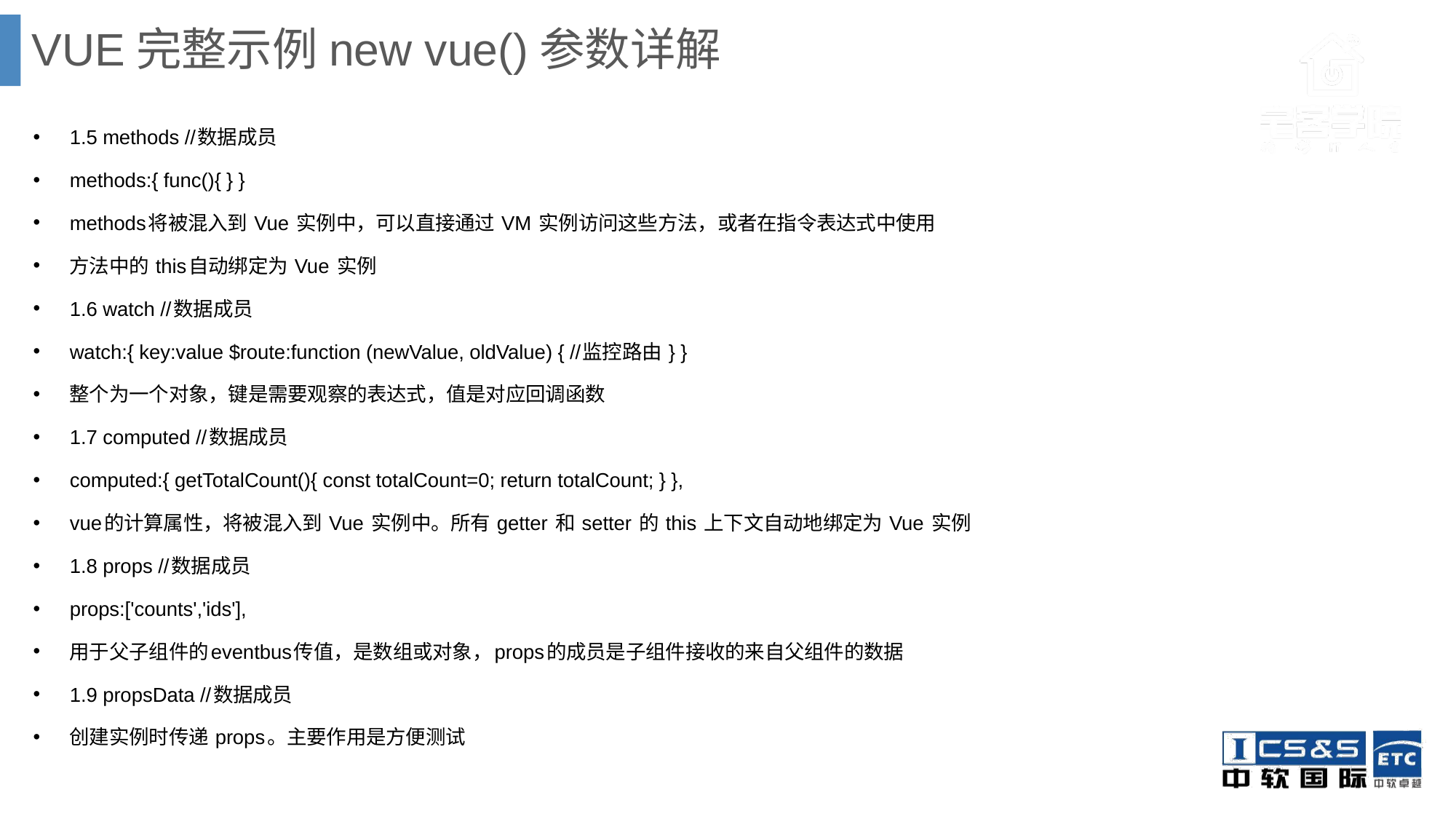

# VUE完整示例new vue()参数详解
1.5 methods //数据成员
methods:{ func(){ } }
methods将被混入到 Vue 实例中，可以直接通过 VM 实例访问这些方法，或者在指令表达式中使用
方法中的 this自动绑定为 Vue 实例
1.6 watch //数据成员
watch:{ key:value $route:function (newValue, oldValue) { //监控路由 } }
整个为一个对象，键是需要观察的表达式，值是对应回调函数
1.7 computed //数据成员
computed:{ getTotalCount(){ const totalCount=0; return totalCount; } },
vue的计算属性，将被混入到 Vue 实例中。所有 getter 和 setter 的 this 上下文自动地绑定为 Vue 实例
1.8 props //数据成员
props:['counts','ids'],
用于父子组件的eventbus传值，是数组或对象，props的成员是子组件接收的来自父组件的数据
1.9 propsData //数据成员
创建实例时传递 props。主要作用是方便测试